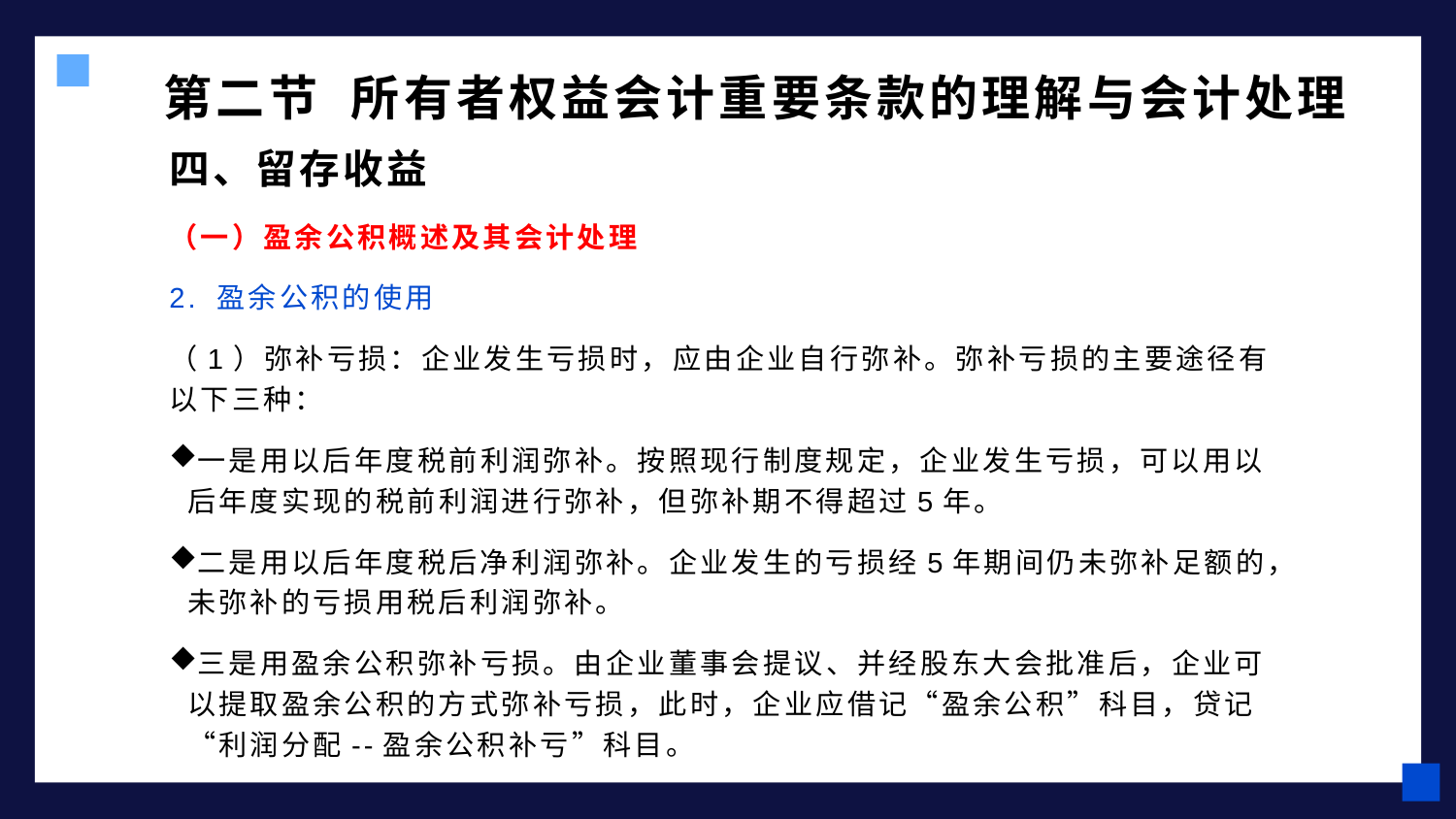

# 第二节  所有者权益会计重要条款的理解与会计处理
四、留存收益
（一）盈余公积概述及其会计处理
2. 盈余公积的使用
（1）弥补亏损：企业发生亏损时，应由企业自行弥补。弥补亏损的主要途径有以下三种：
一是用以后年度税前利润弥补。按照现行制度规定，企业发生亏损，可以用以后年度实现的税前利润进行弥补，但弥补期不得超过5年。
二是用以后年度税后净利润弥补。企业发生的亏损经5年期间仍未弥补足额的，未弥补的亏损用税后利润弥补。
三是用盈余公积弥补亏损。由企业董事会提议、并经股东大会批准后，企业可以提取盈余公积的方式弥补亏损，此时，企业应借记“盈余公积”科目，贷记“利润分配--盈余公积补亏”科目。